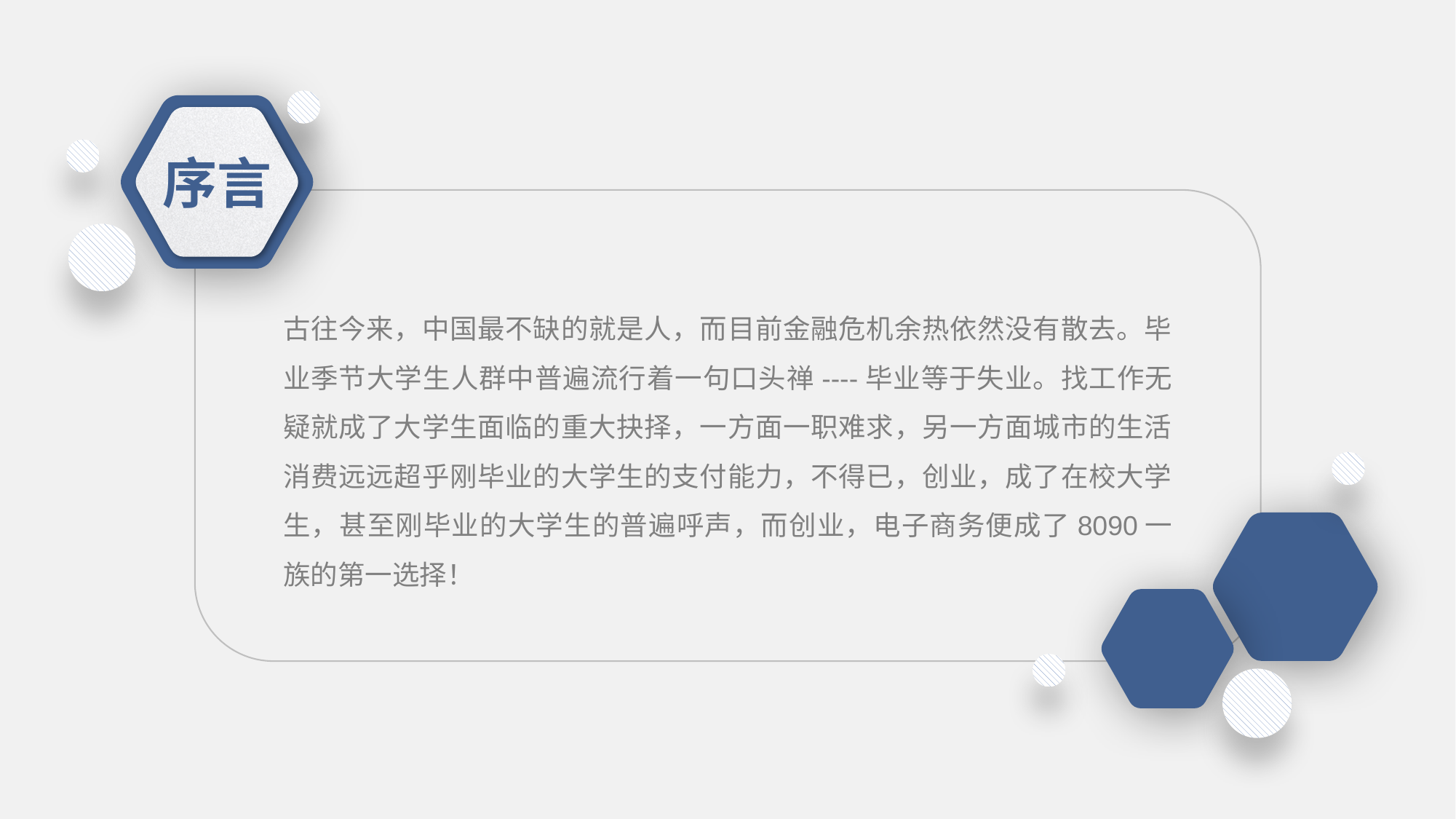

序言

古往今来，中国最不缺的就是人，而目前金融危机余热依然没有散去。毕业季节大学生人群中普遍流行着一句口头禅----毕业等于失业。找工作无疑就成了大学生面临的重大抉择，一方面一职难求，另一方面城市的生活消费远远超乎刚毕业的大学生的支付能力，不得已，创业，成了在校大学生，甚至刚毕业的大学生的普遍呼声，而创业，电子商务便成了8090一族的第一选择！